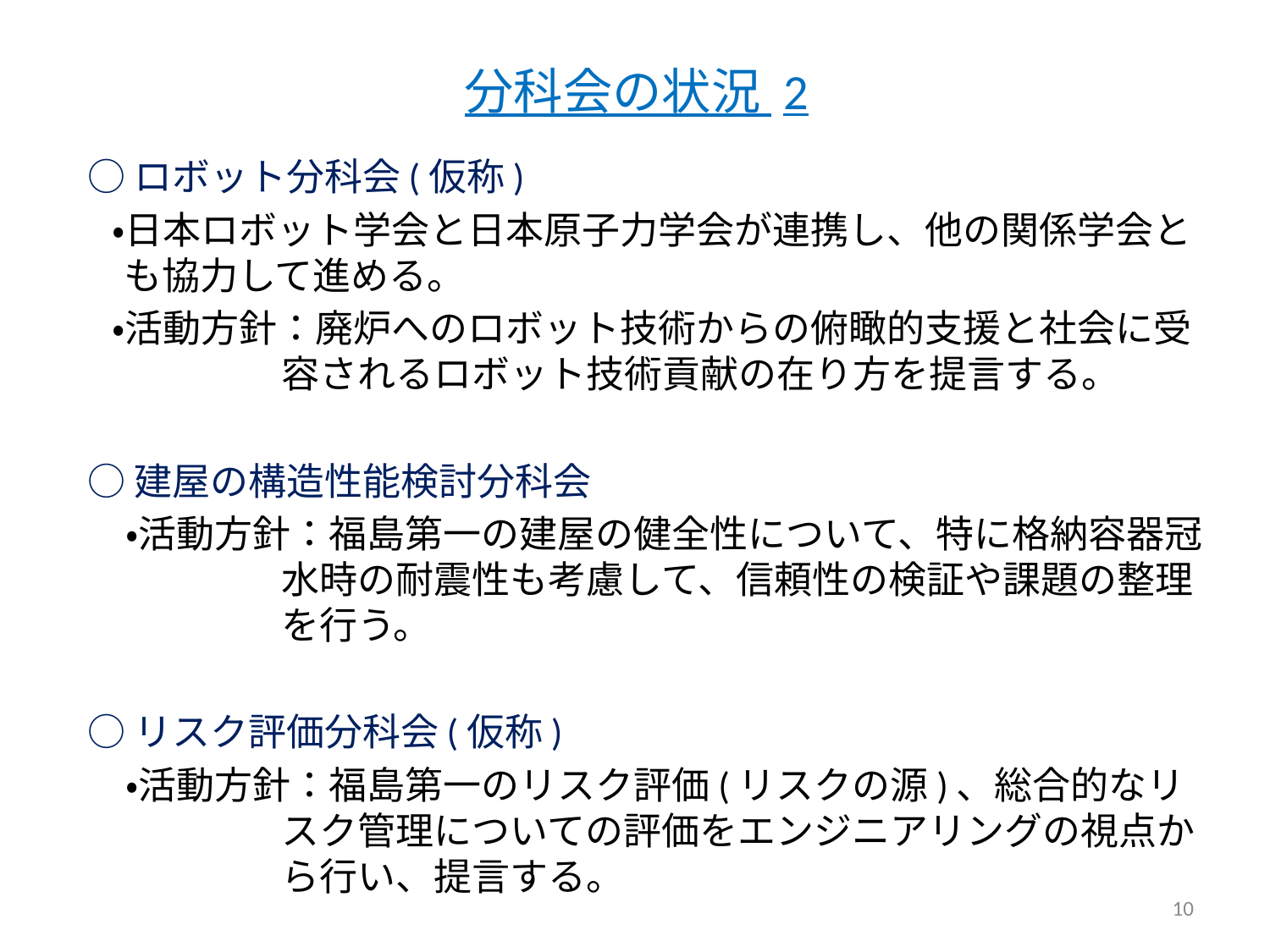

# 分科会の状況 2
○ロボット分科会(仮称)
・日本ロボット学会と日本原子力学会が連携し、他の関係学会とも協力して進める。
・活動方針：廃炉へのロボット技術からの俯瞰的支援と社会に受容されるロボット技術貢献の在り方を提言する。

○建屋の構造性能検討分科会
　・活動方針：福島第一の建屋の健全性について、特に格納容器冠水時の耐震性も考慮して、信頼性の検証や課題の整理を行う。

○リスク評価分科会(仮称)
　・活動方針：福島第一のリスク評価(リスクの源)、総合的なリスク管理についての評価をエンジニアリングの視点から行い、提言する。

10